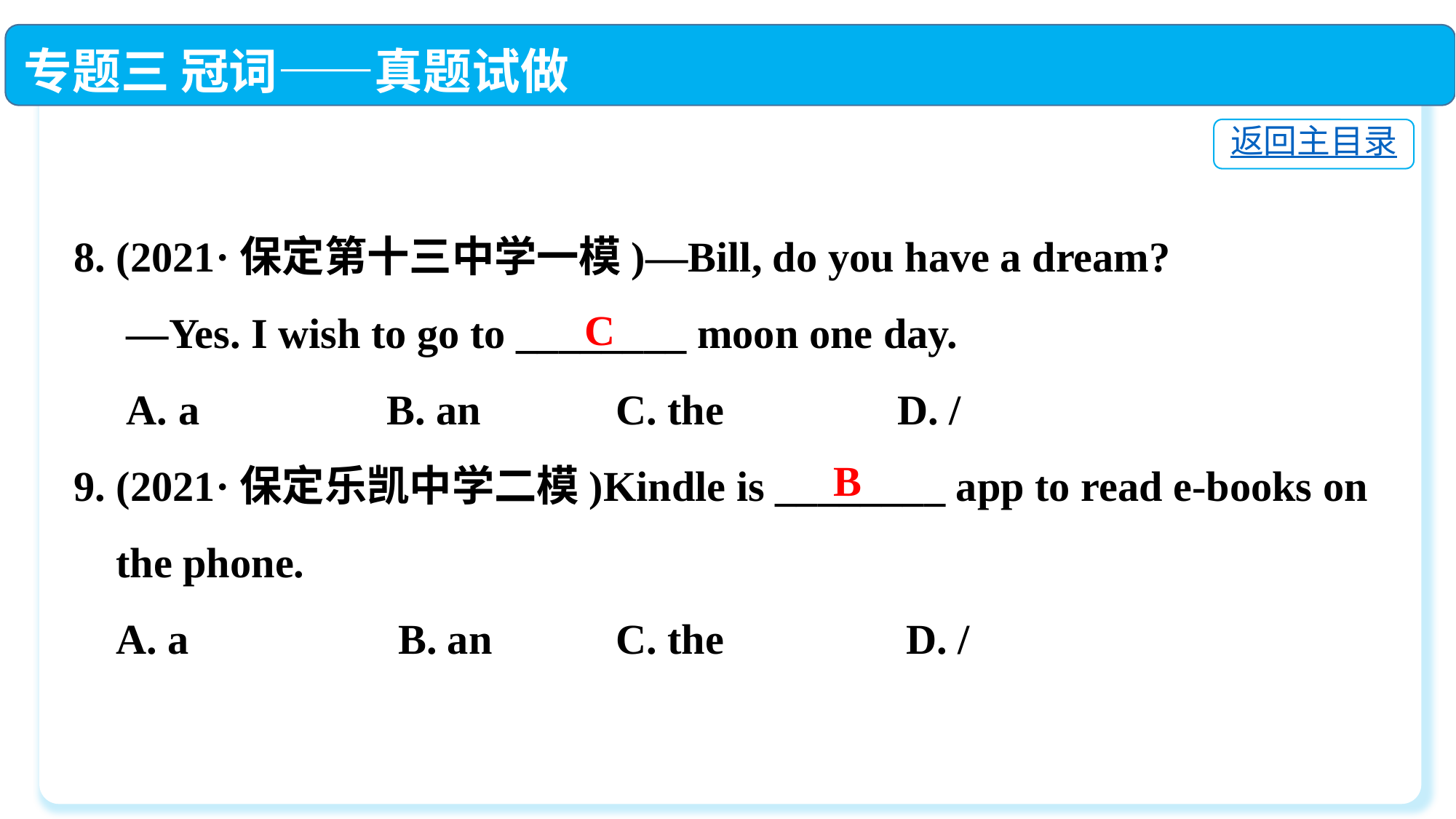

专题三 冠词——真题试做

返回主目录
8. (2021·保定第十三中学一模)—Bill, do you have a dream?
     —Yes. I wish to go to ________ moon one day.
     A. a	         B. an	          C. the	                D. /
9. (2021·保定乐凯中学二模)Kindle is ________ app to read e-books on
    the phone.
    A. a　　　　  B. an	          C. the　　 	      D. /

C
B